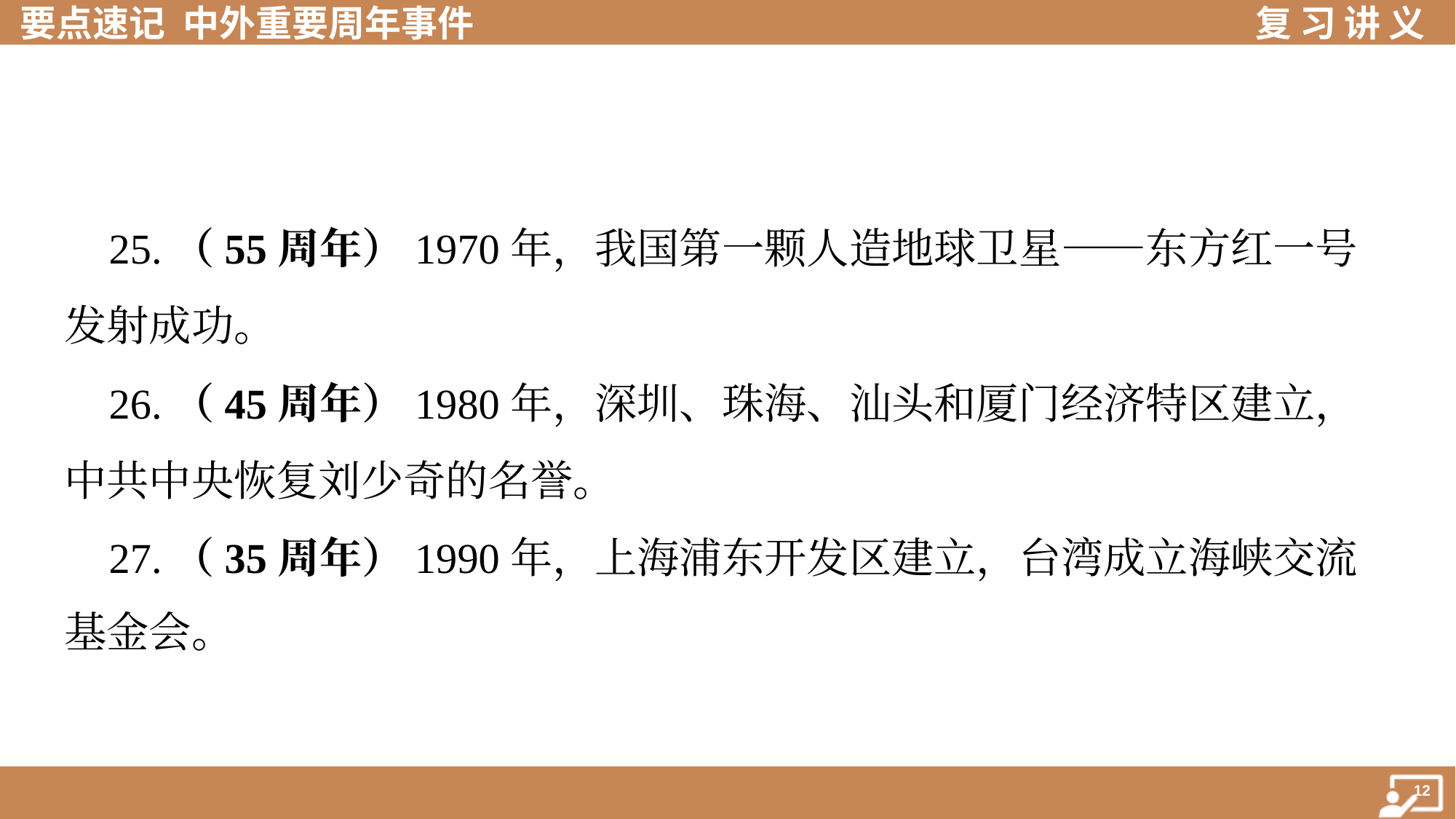

25.（55周年）1970年，我国第一颗人造地球卫星——东方红一号
发射成功。
    26.（45周年）1980年，深圳、珠海、汕头和厦门经济特区建立，
中共中央恢复刘少奇的名誉。
    27.（35周年）1990年，上海浦东开发区建立，台湾成立海峡交流
基金会。